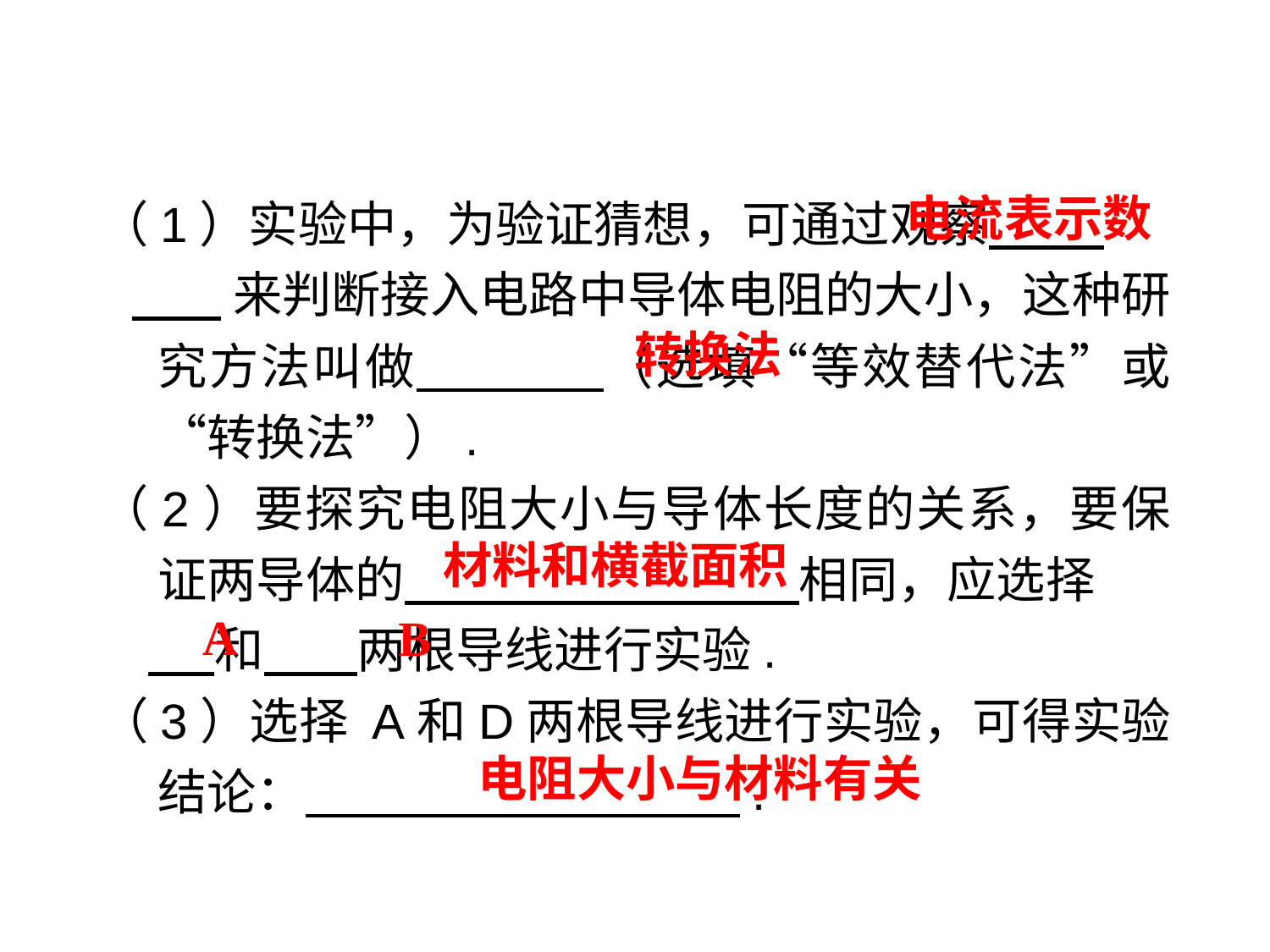

（1）实验中，为验证猜想，可通过观察　      .
           来判断接入电路中导体电阻的大小，这种研究方法叫做　          （选填“等效替代法”或“转换法”）.
（2）要探究电阻大小与导体长度的关系，要保证两导体的　       　　　　  　相同，应选择
　      和　    两根导线进行实验.
（3）选择 A和D两根导线进行实验，可得实验结论：　                                   .
                                                                电流表示数
转换法
材料和横截面积
A
B
电阻大小与材料有关